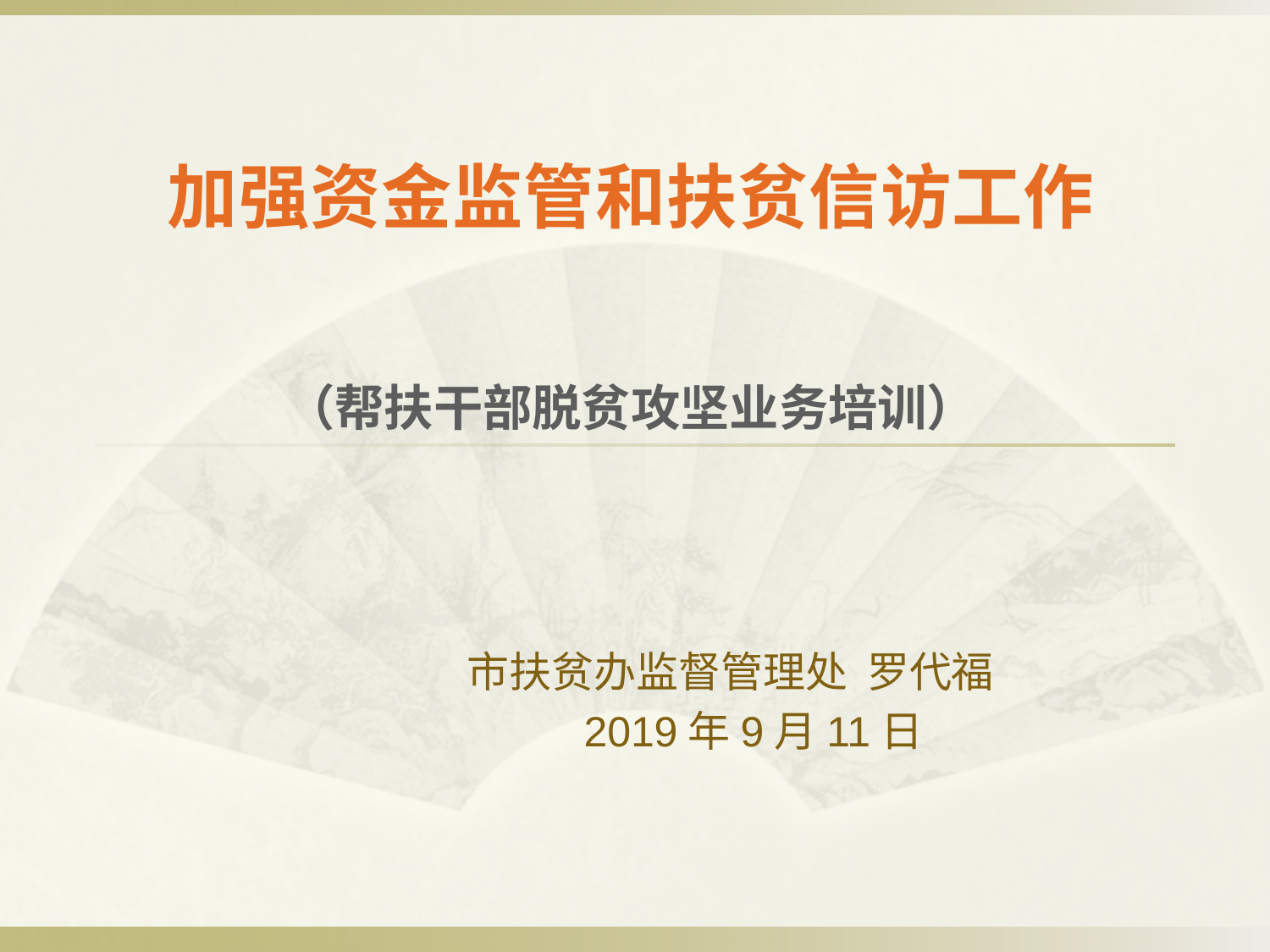

加强资金监管和扶贫信访工作

                   市扶贫办监督管理处  罗代福
                    2019年9月11日
（帮扶干部脱贫攻坚业务培训）